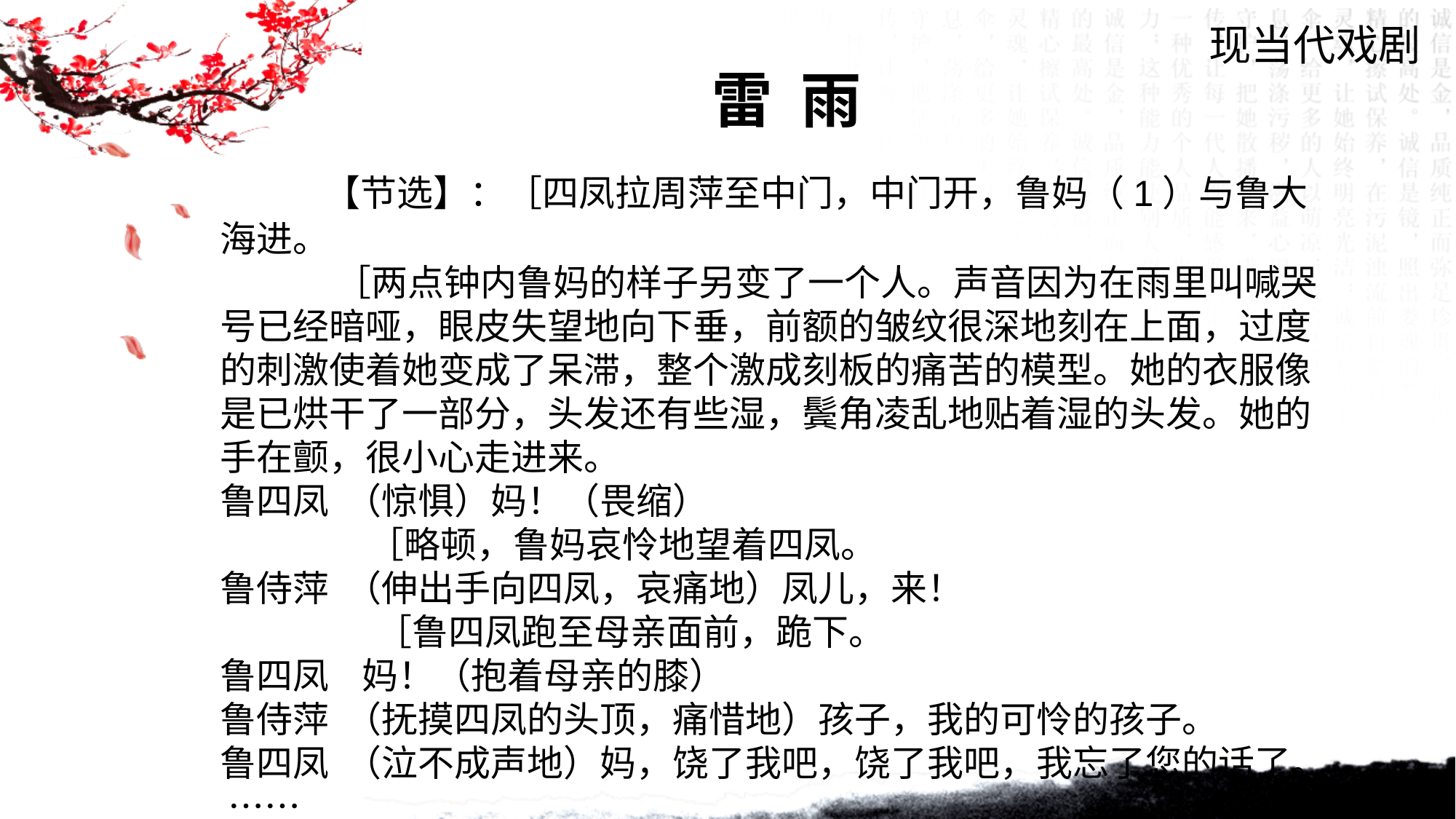

现当代戏剧
雷  雨
          【节选】：［四凤拉周萍至中门，中门开，鲁妈（1）与鲁大海进。
             ［两点钟内鲁妈的样子另变了一个人。声音因为在雨里叫喊哭号已经暗哑，眼皮失望地向下垂，前额的皱纹很深地刻在上面，过度的刺激使着她变成了呆滞，整个激成刻板的痛苦的模型。她的衣服像是已烘干了一部分，头发还有些湿，鬓角凌乱地贴着湿的头发。她的手在颤，很小心走进来。
鲁四凤  （惊惧）妈！（畏缩）
                 ［略顿，鲁妈哀怜地望着四凤。
鲁侍萍  （伸出手向四凤，哀痛地）凤儿，来！
                  ［鲁四凤跑至母亲面前，跪下。
鲁四凤    妈！（抱着母亲的膝）
鲁侍萍  （抚摸四凤的头顶，痛惜地）孩子，我的可怜的孩子。
鲁四凤  （泣不成声地）妈，饶了我吧，饶了我吧，我忘了您的话了。
 ……